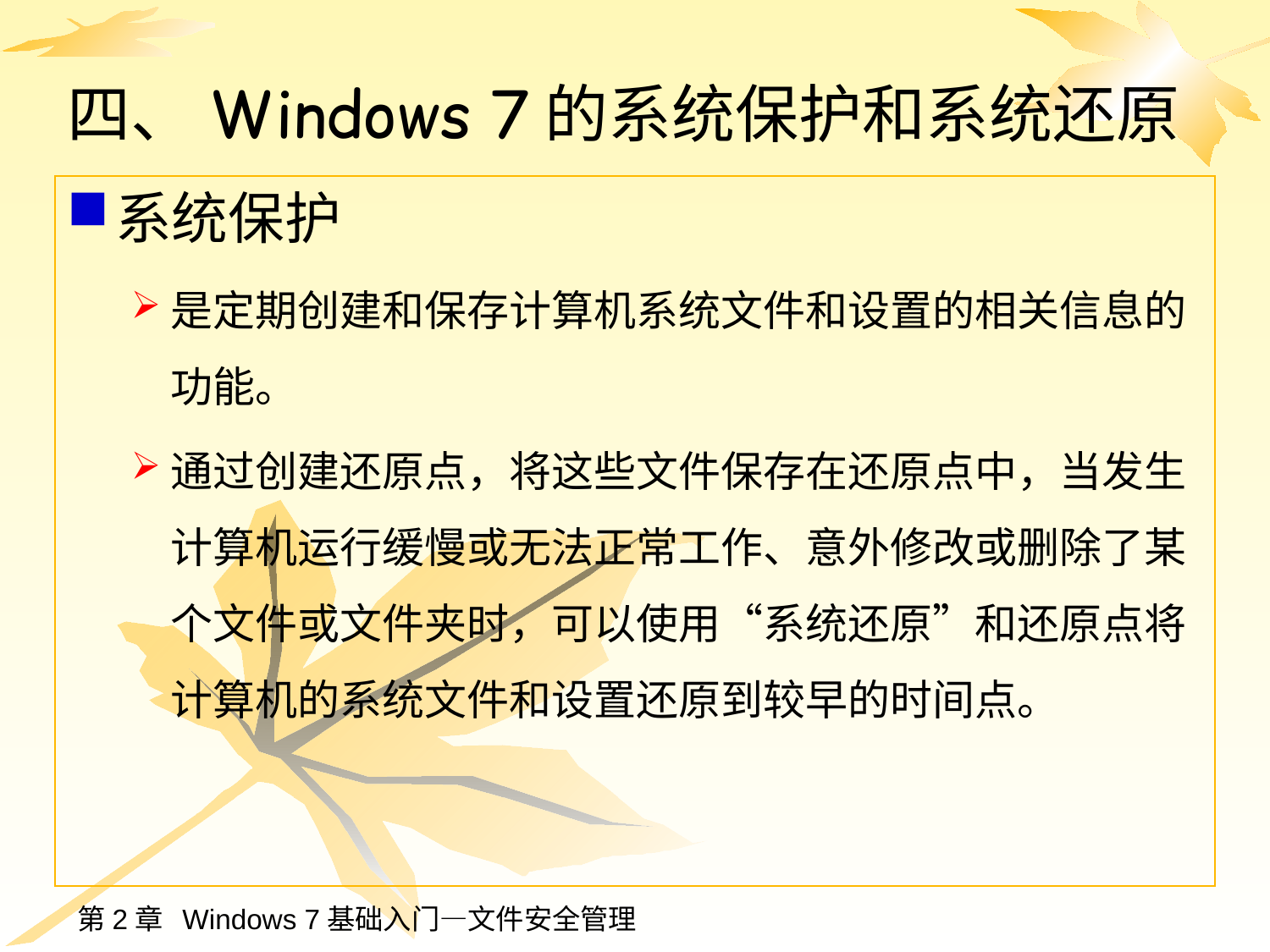

四、Windows 7的系统保护和系统还原
系统保护
是定期创建和保存计算机系统文件和设置的相关信息的功能。
通过创建还原点，将这些文件保存在还原点中，当发生计算机运行缓慢或无法正常工作、意外修改或删除了某个文件或文件夹时，可以使用“系统还原”和还原点将计算机的系统文件和设置还原到较早的时间点。